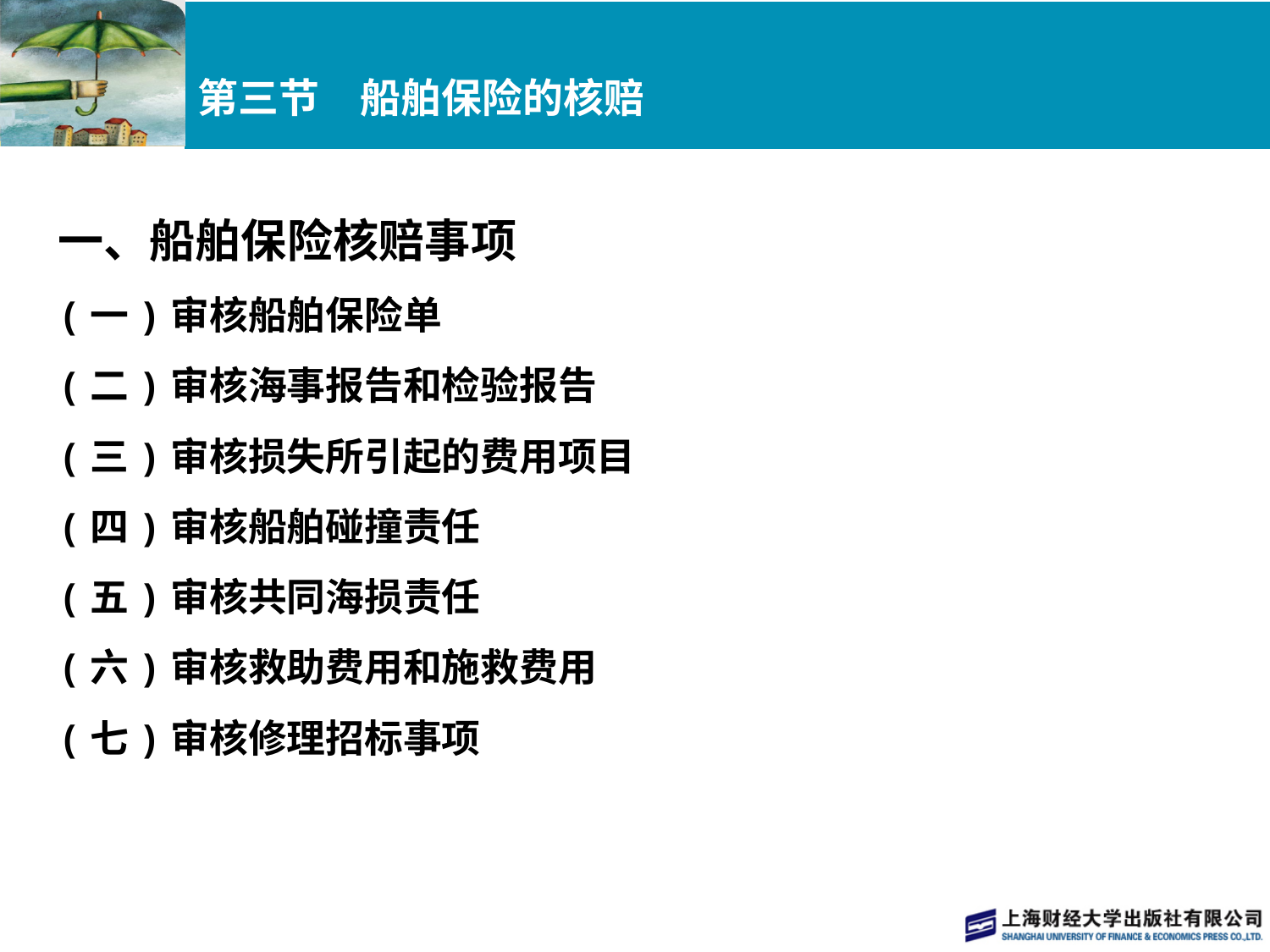

# 第三节　船舶保险的核赔
一、船舶保险核赔事项
(一)审核船舶保险单
(二)审核海事报告和检验报告
(三)审核损失所引起的费用项目
(四)审核船舶碰撞责任
(五)审核共同海损责任
(六)审核救助费用和施救费用
(七)审核修理招标事项